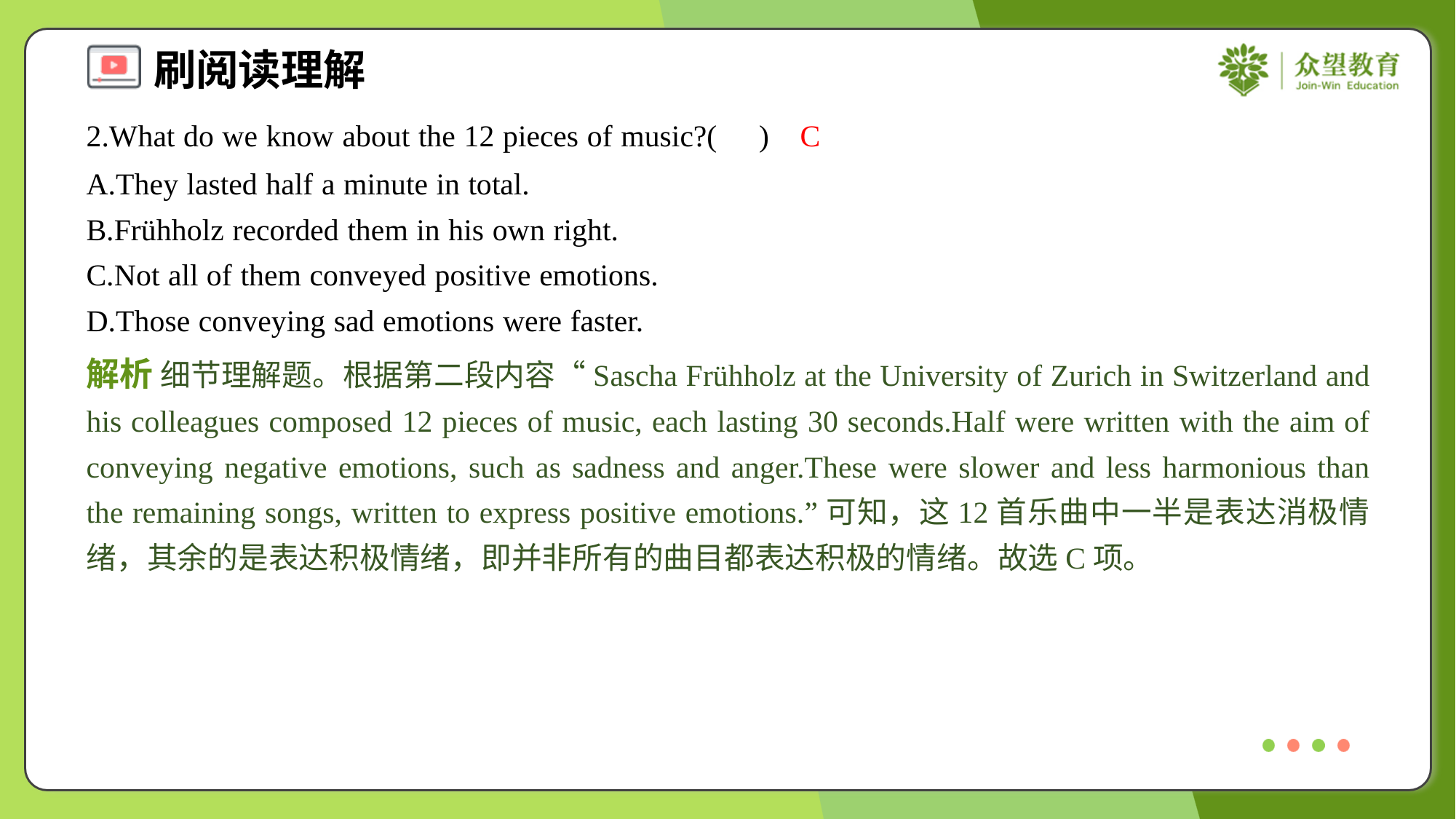

2.What do we know about the 12 pieces of music?(     )
C
A.They lasted half a minute in total.
B.Frühholz recorded them in his own right.
C.Not all of them conveyed positive emotions.
D.Those conveying sad emotions were faster.
解析 细节理解题。根据第二段内容“Sascha Frühholz at the University of Zurich in Switzerland and his colleagues composed 12 pieces of music, each lasting 30 seconds.Half were written with the aim of conveying negative emotions, such as sadness and anger.These were slower and less harmonious than the remaining songs, written to express positive emotions.”可知，这12首乐曲中一半是表达消极情绪，其余的是表达积极情绪，即并非所有的曲目都表达积极的情绪。故选C项。